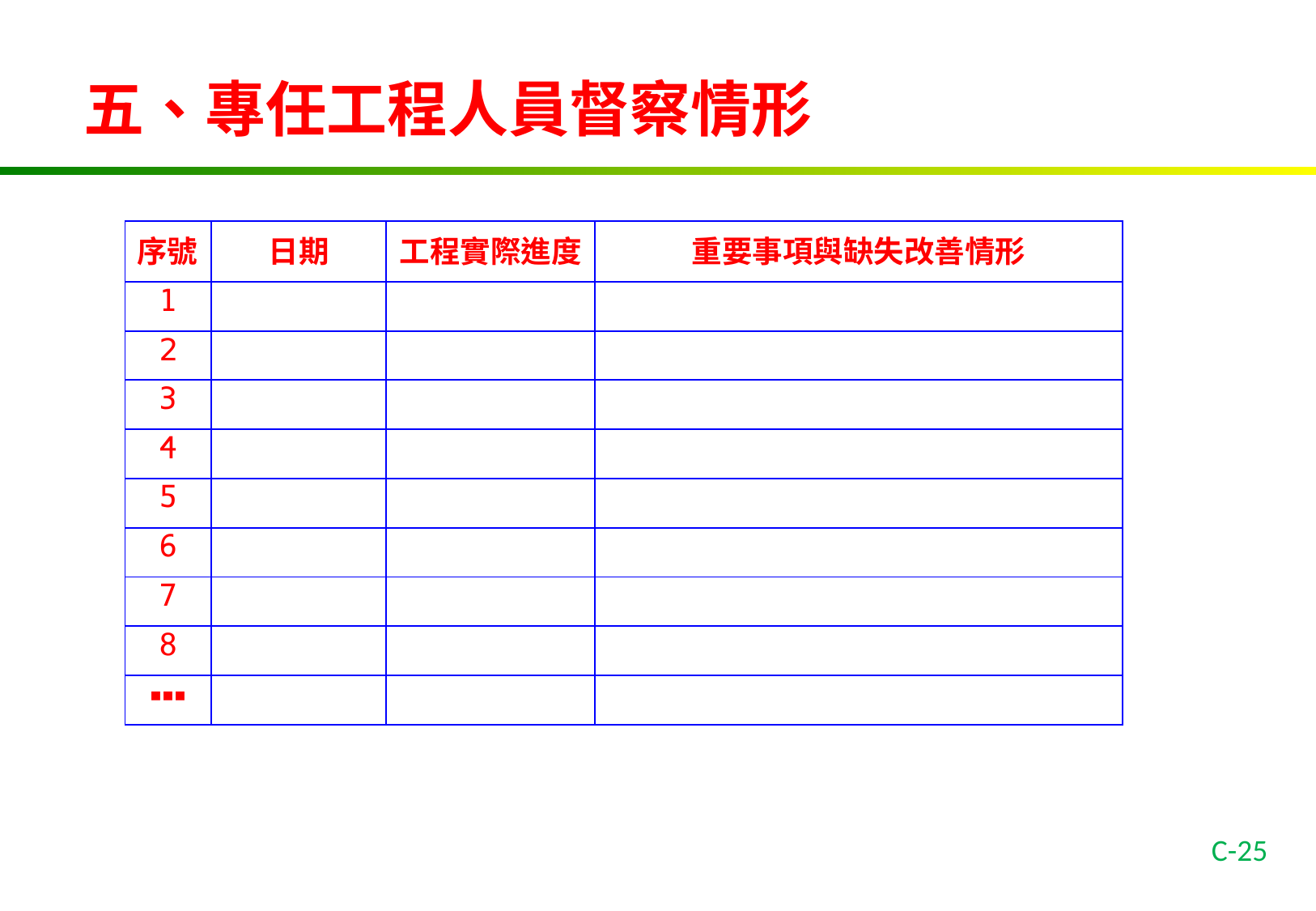

五、專任工程人員督察情形

| 序號 | 日期 | 工程實際進度 | 重要事項與缺失改善情形 |
| --- | --- | --- | --- |
| 1 |  |  |  |
| 2 |  |  |  |
| 3 |  |  |  |
| 4 |  |  |  |
| 5 |  |  |  |
| 6 |  |  |  |
| 7 |  |  |  |
| 8 |  |  |  |
| ▪▪▪ |  |  |  |
C-25